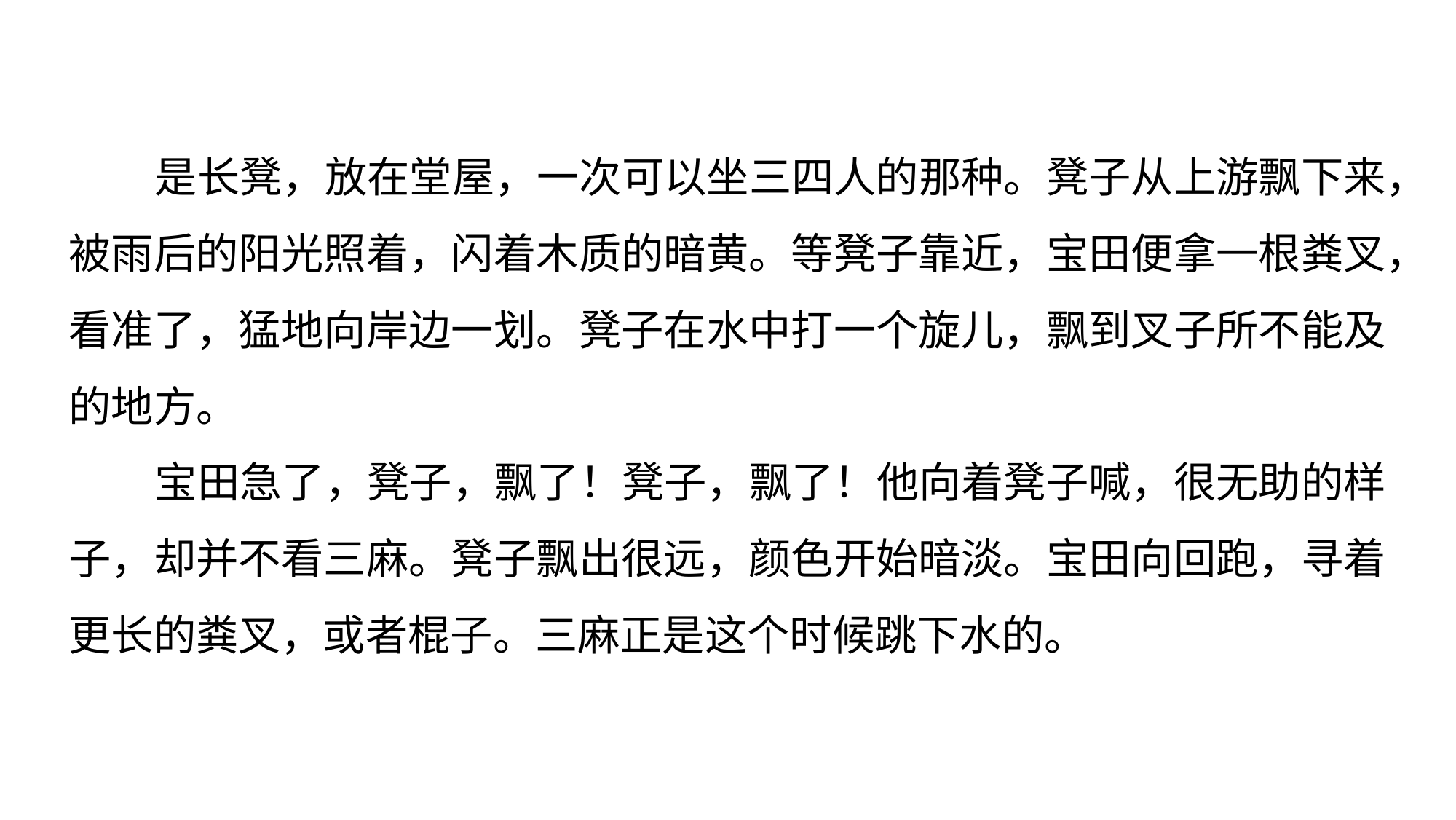

是长凳，放在堂屋，一次可以坐三四人的那种。凳子从上游飘下来，被雨后的阳光照着，闪着木质的暗黄。等凳子靠近，宝田便拿一根粪叉，看准了，猛地向岸边一划。凳子在水中打一个旋儿，飘到叉子所不能及的地方。
宝田急了，凳子，飘了！凳子，飘了！他向着凳子喊，很无助的样子，却并不看三麻。凳子飘出很远，颜色开始暗淡。宝田向回跑，寻着更长的粪叉，或者棍子。三麻正是这个时候跳下水的。